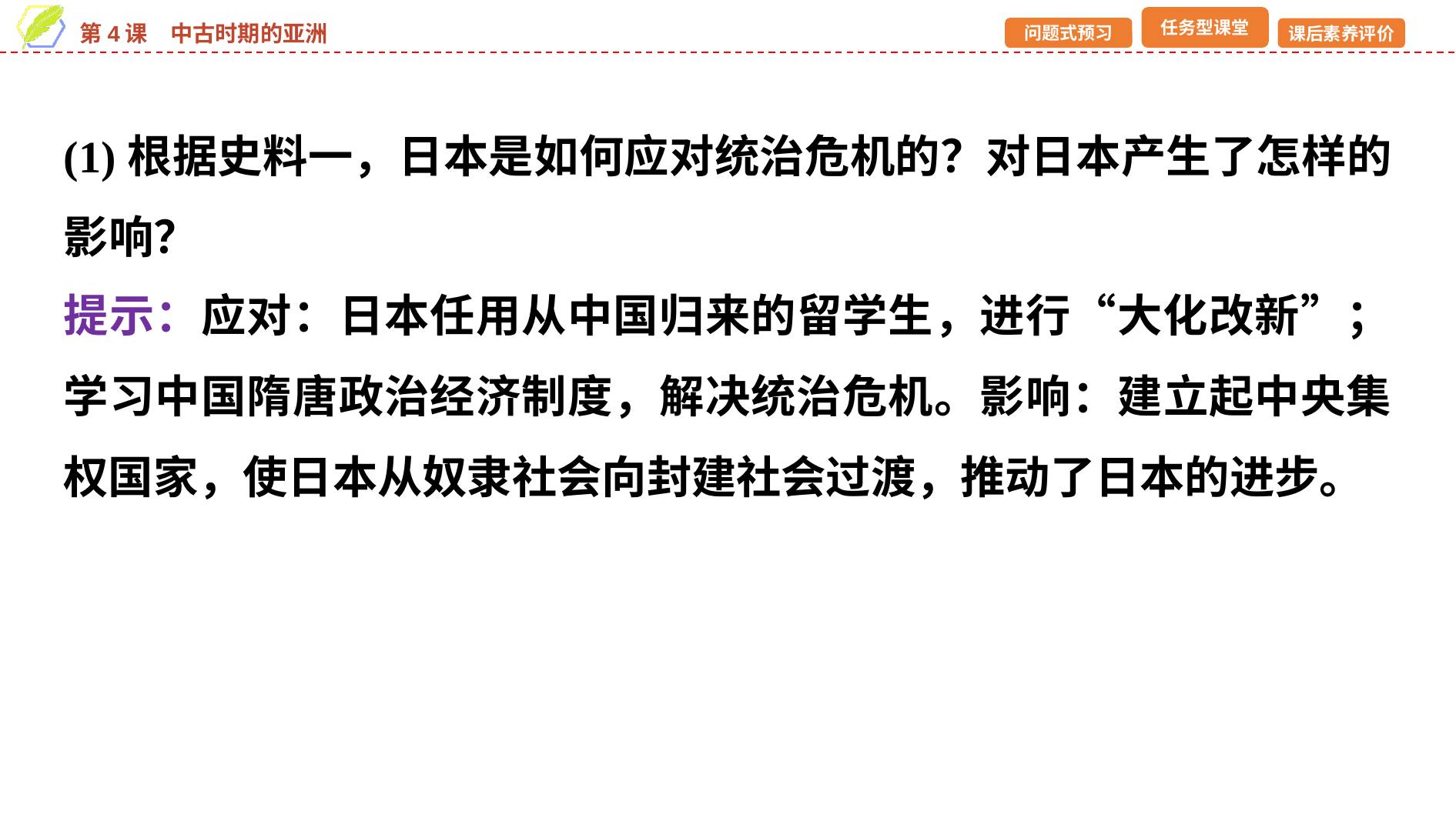

(1)根据史料一，日本是如何应对统治危机的？对日本产生了怎样的影响？
提示：应对：日本任用从中国归来的留学生，进行“大化改新”；学习中国隋唐政治经济制度，解决统治危机。影响：建立起中央集权国家，使日本从奴隶社会向封建社会过渡，推动了日本的进步。